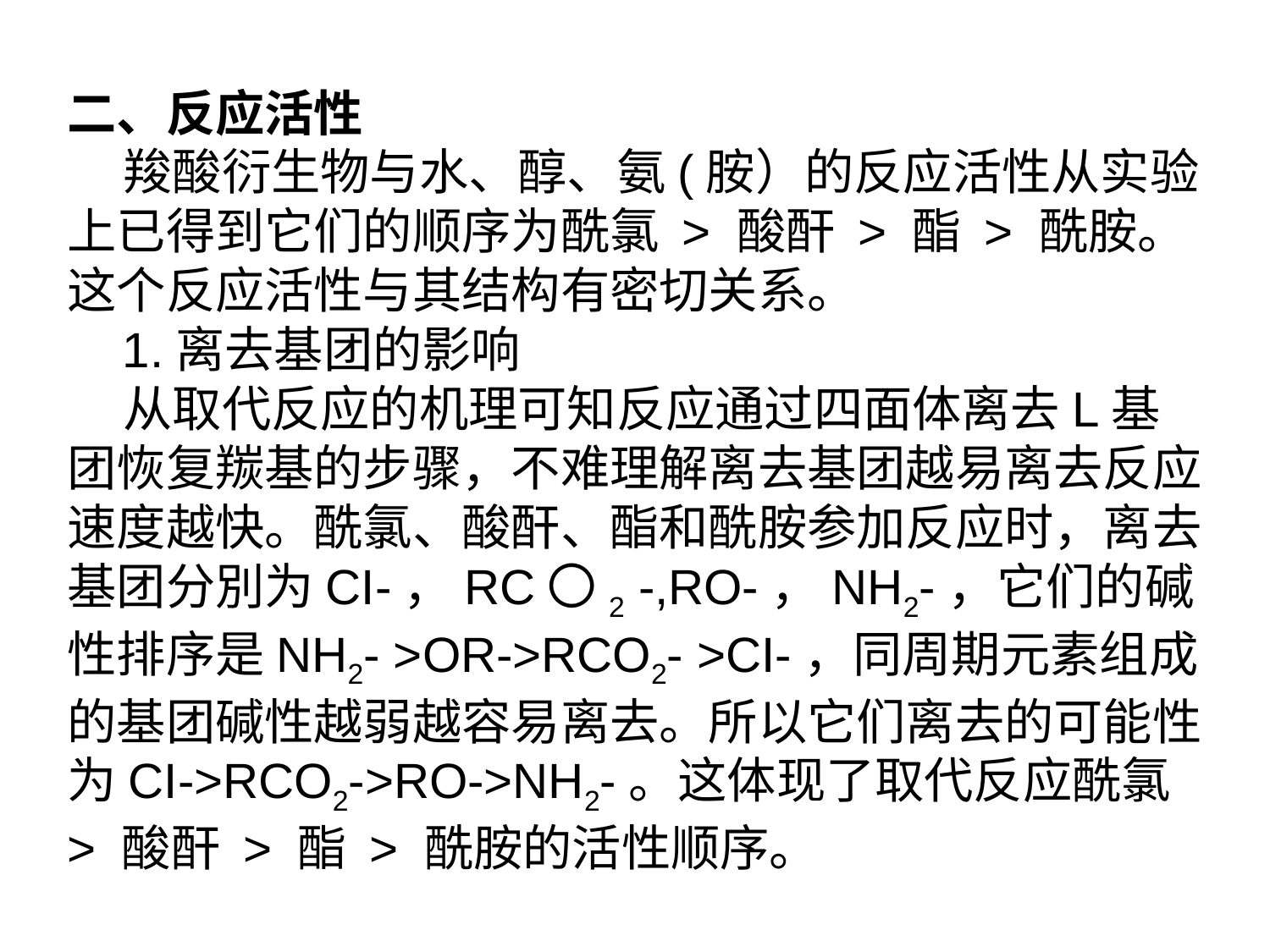

二、反应活性
    羧酸衍生物与水、醇、氨(胺）的反应活性从实验上已得到它们的顺序为酰氯 > 酸酐 > 酯 > 酰胺。这个反应活性与其结构有密切关系。
    1.离去基团的影响
    从取代反应的机理可知反应通过四面体离去L基团恢复羰基的步骤，不难理解离去基团越易离去反应速度越快。酰氯、酸酐、酯和酰胺参加反应时，离去基团分別为CI-，RC〇2 -,RO-，NH2-，它们的碱性排序是NH2- >OR->RCO2- >CI-，同周期元素组成的基团碱性越弱越容易离去。所以它们离去的可能性为CI->RCO2->RO->NH2-。这体现了取代反应酰氯 > 酸酐 > 酯 > 酰胺的活性顺序。